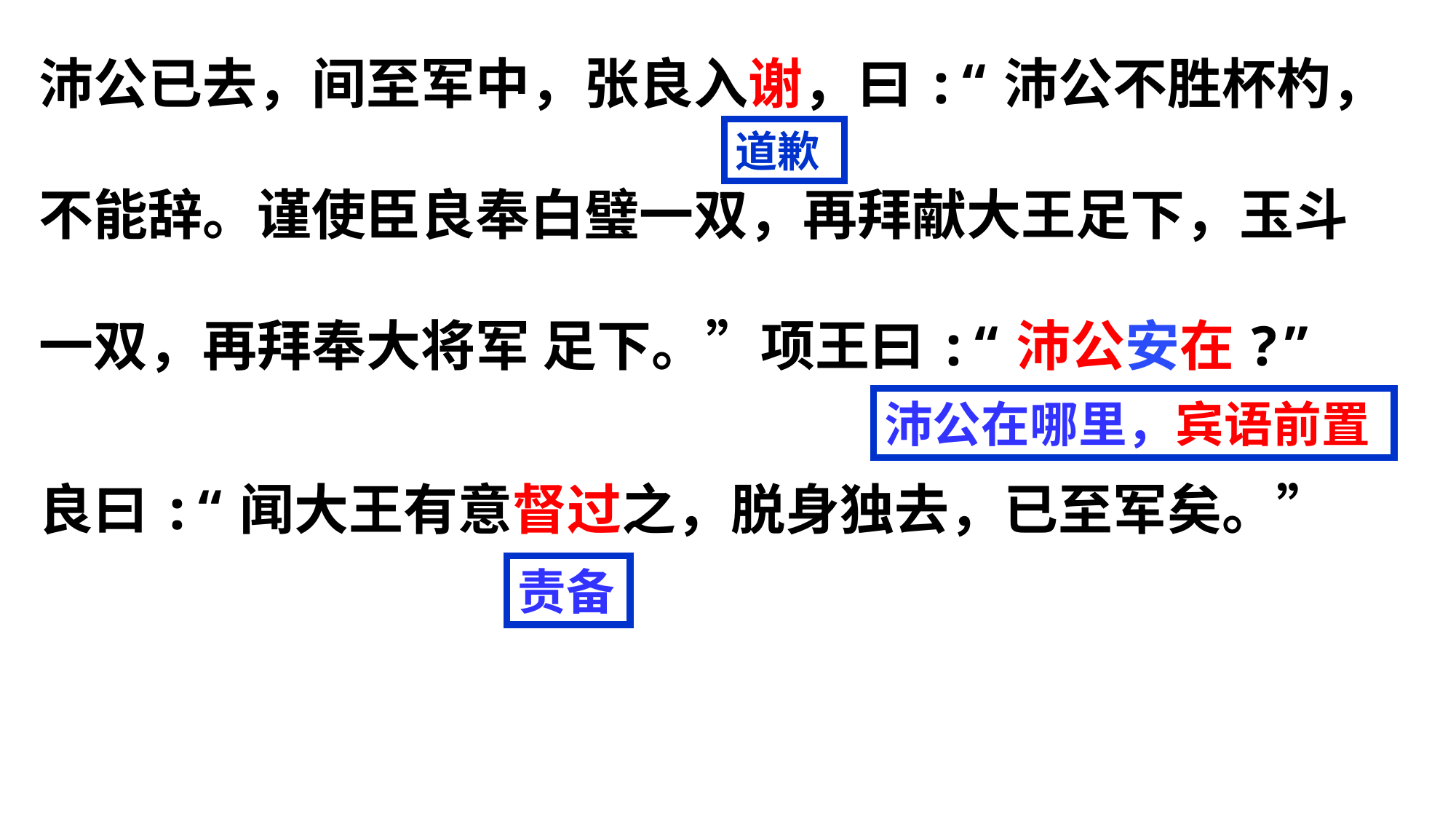

沛公已去，间至军中，张良入谢，曰:“沛公不胜杯杓，

不能辞。谨使臣良奉白璧一双，再拜献大王足下，玉斗

一双，再拜奉大将军 足下。”项王曰:“沛公安在?”

良曰:“闻大王有意督过之，脱身独去，已至军矣。”

道歉
沛公在哪里，宾语前置
责备